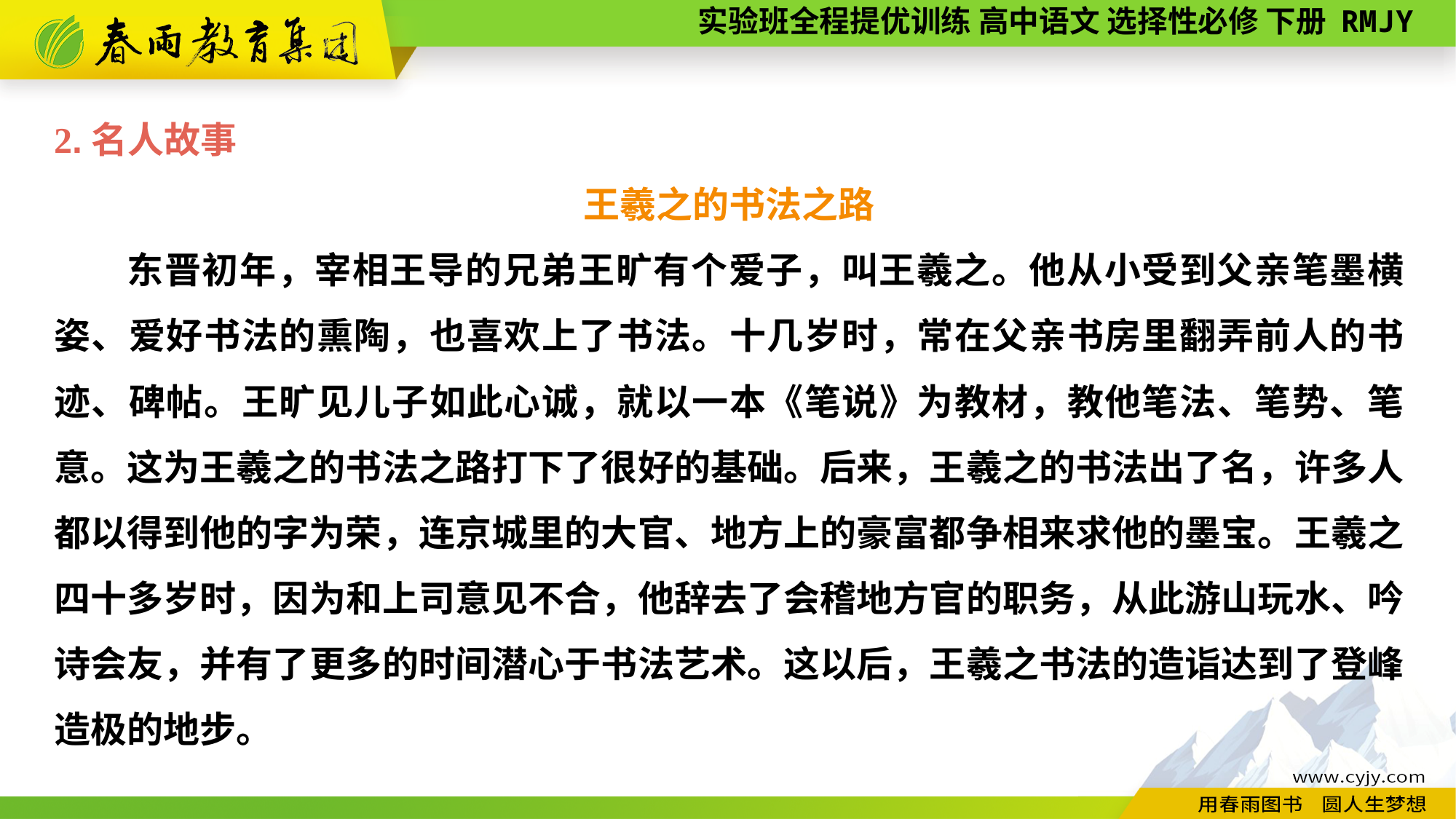

2.名人故事
王羲之的书法之路
东晋初年，宰相王导的兄弟王旷有个爱子，叫王羲之。他从小受到父亲笔墨横姿、爱好书法的熏陶，也喜欢上了书法。十几岁时，常在父亲书房里翻弄前人的书迹、碑帖。王旷见儿子如此心诚，就以一本《笔说》为教材，教他笔法、笔势、笔意。这为王羲之的书法之路打下了很好的基础。后来，王羲之的书法出了名，许多人都以得到他的字为荣，连京城里的大官、地方上的豪富都争相来求他的墨宝。王羲之四十多岁时，因为和上司意见不合，他辞去了会稽地方官的职务，从此游山玩水、吟诗会友，并有了更多的时间潜心于书法艺术。这以后，王羲之书法的造诣达到了登峰造极的地步。